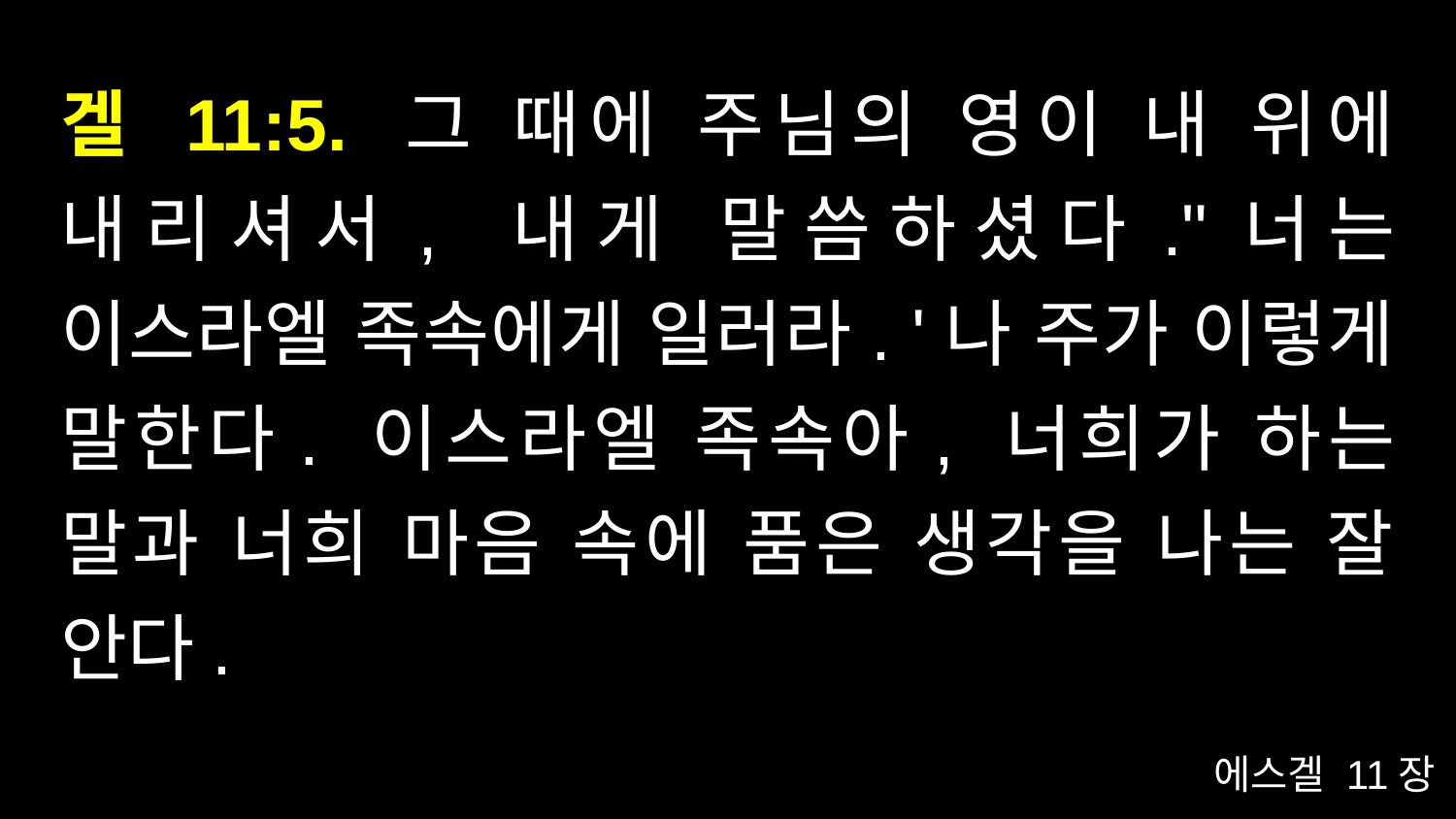

# 겔 11:5. 그 때에 주님의 영이 내 위에 내리셔서, 내게 말씀하셨다."너는 이스라엘 족속에게 일러라. '나 주가 이렇게 말한다. 이스라엘 족속아, 너희가 하는 말과 너희 마음 속에 품은 생각을 나는 잘 안다.
에스겔 11장